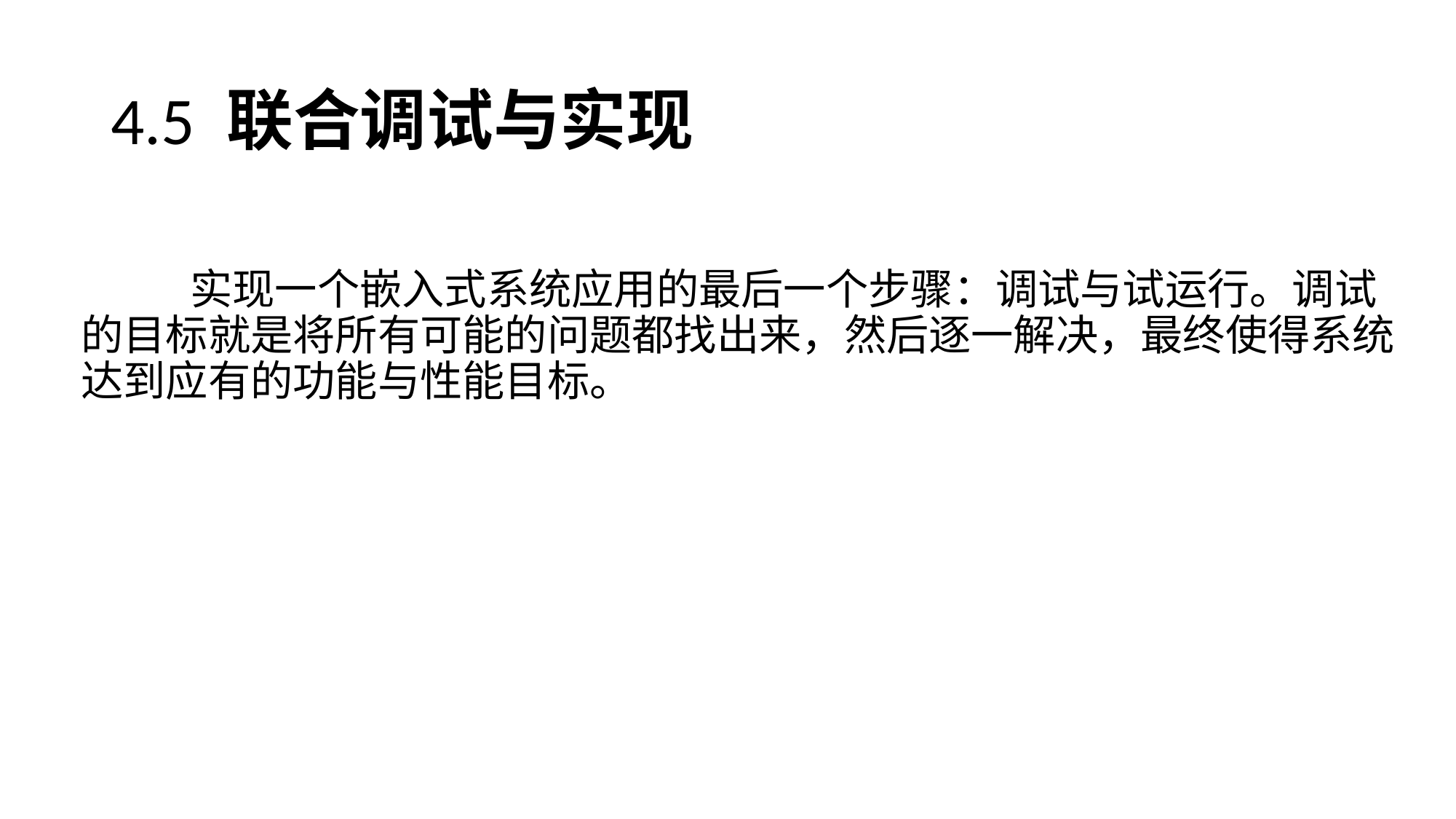

# 4.5 联合调试与实现

	实现一个嵌入式系统应用的最后一个步骤：调试与试运行。调试的目标就是将所有可能的问题都找出来，然后逐一解决，最终使得系统达到应有的功能与性能目标。